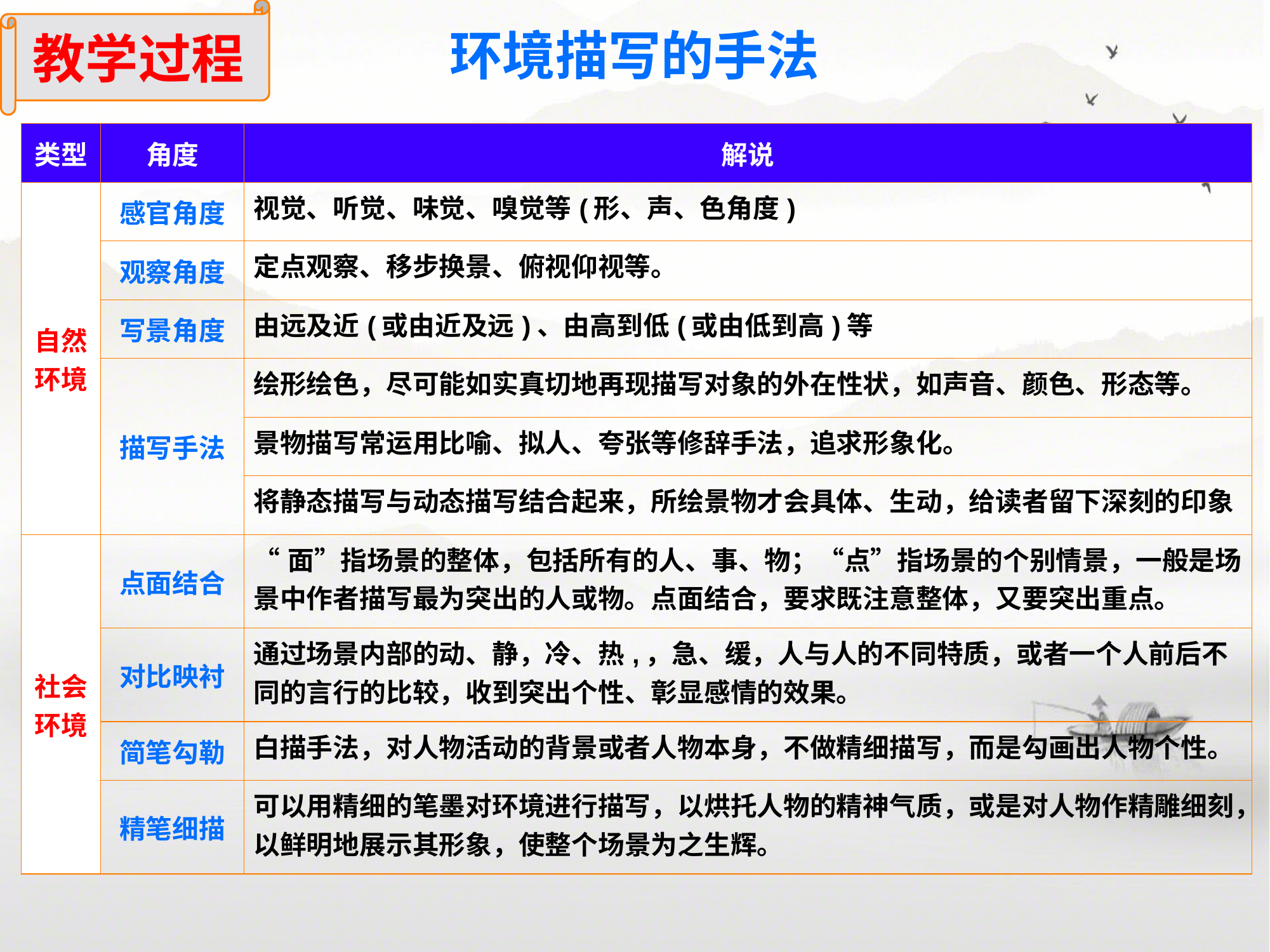

教学过程
环境描写的手法
| 类型 | 角度 | 解说 |
| --- | --- | --- |
| 自然环境 | 感官角度 | 视觉、听觉、味觉、嗅觉等(形、声、色角度) |
|  | 观察角度 | 定点观察、移步换景、俯视仰视等。 |
|  | 写景角度 | 由远及近(或由近及远)、由高到低(或由低到高)等 |
|  | 描写手法 | 绘形绘色，尽可能如实真切地再现描写对象的外在性状，如声音、颜色、形态等。 |
|  |  | 景物描写常运用比喻、拟人、夸张等修辞手法，追求形象化。 |
|  |  | 将静态描写与动态描写结合起来，所绘景物才会具体、生动，给读者留下深刻的印象 |
| 社会环境 | 点面结合 | “面”指场景的整体，包括所有的人、事、物；“点”指场景的个别情景，一般是场景中作者描写最为突出的人或物。点面结合，要求既注意整体，又要突出重点。 |
|  | 对比映衬 | 通过场景内部的动、静，冷、热,，急、缓，人与人的不同特质，或者一个人前后不同的言行的比较，收到突出个性、彰显感情的效果。 |
|  | 简笔勾勒 | 白描手法，对人物活动的背景或者人物本身，不做精细描写，而是勾画出人物个性。 |
|  | 精笔细描 | 可以用精细的笔墨对环境进行描写，以烘托人物的精神气质，或是对人物作精雕细刻，以鲜明地展示其形象，使整个场景为之生辉。 |